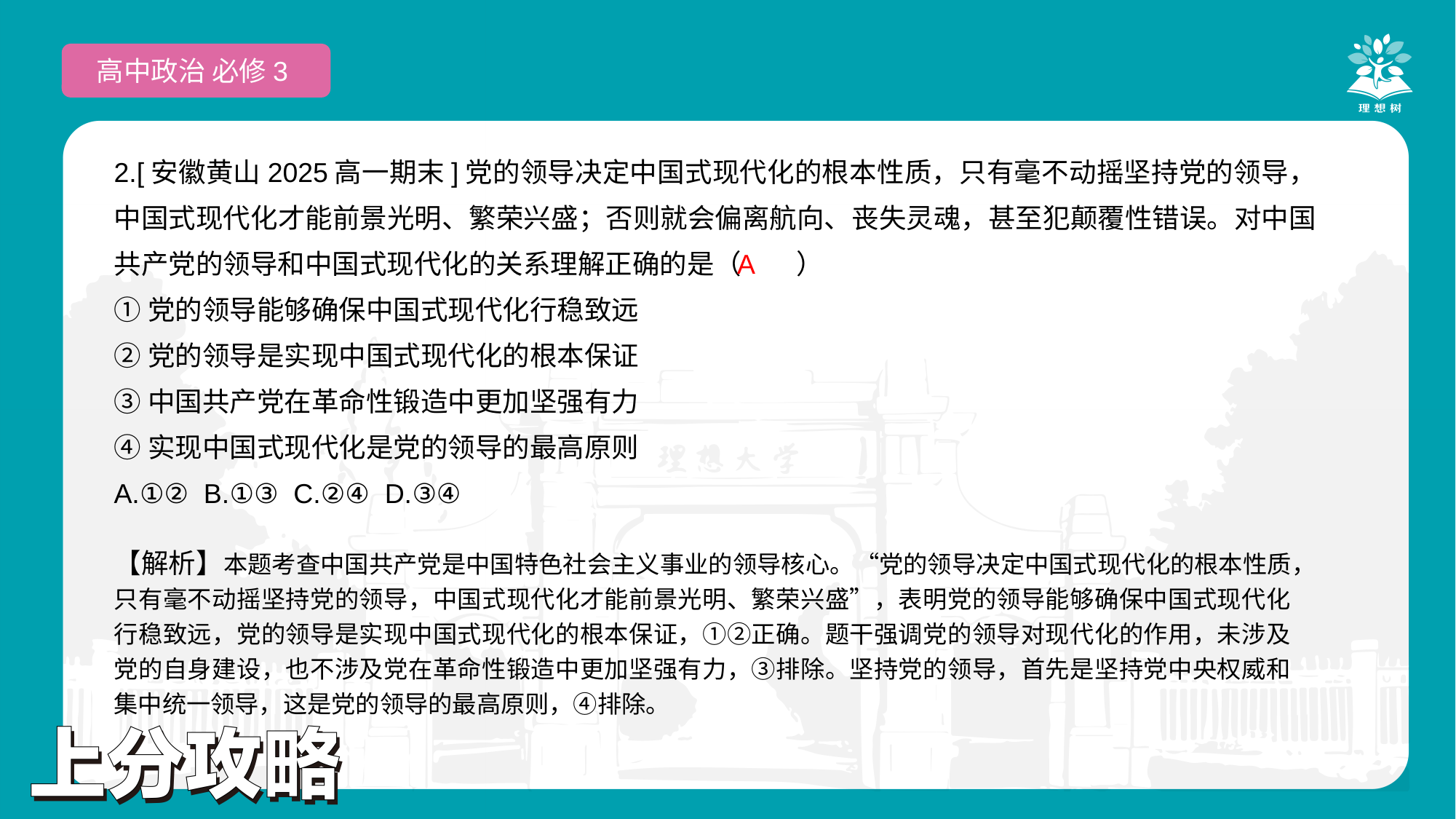

高中政治 必修3
2.[安徽黄山2025高一期末]党的领导决定中国式现代化的根本性质，只有毫不动摇坚持党的领导，中国式现代化才能前景光明、繁荣兴盛；否则就会偏离航向、丧失灵魂，甚至犯颠覆性错误。对中国共产党的领导和中国式现代化的关系理解正确的是（　　）
①党的领导能够确保中国式现代化行稳致远
②党的领导是实现中国式现代化的根本保证
③中国共产党在革命性锻造中更加坚强有力
④实现中国式现代化是党的领导的最高原则
A.①②  B.①③  C.②④  D.③④
A
【解析】本题考查中国共产党是中国特色社会主义事业的领导核心。“党的领导决定中国式现代化的根本性质，只有毫不动摇坚持党的领导，中国式现代化才能前景光明、繁荣兴盛”，表明党的领导能够确保中国式现代化行稳致远，党的领导是实现中国式现代化的根本保证，①②正确。题干强调党的领导对现代化的作用，未涉及党的自身建设，也不涉及党在革命性锻造中更加坚强有力，③排除。坚持党的领导，首先是坚持党中央权威和集中统一领导，这是党的领导的最高原则，④排除。